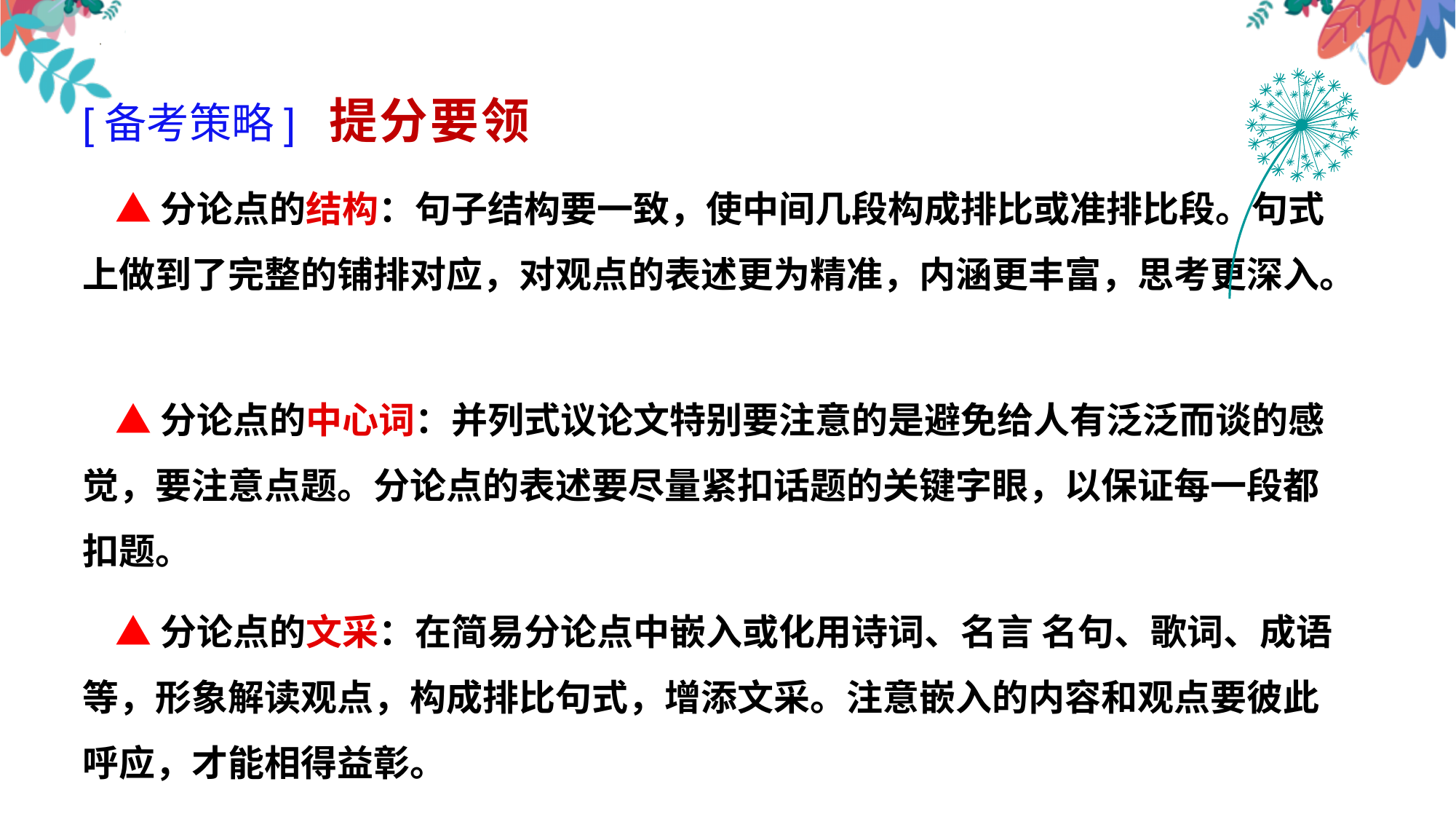

[备考策略]  提分要领
    ▲分论点的结构：句子结构要一致，使中间几段构成排比或准排比段。句式上做到了完整的铺排对应，对观点的表述更为精准，内涵更丰富，思考更深入。
    ▲分论点的中心词：并列式议论文特别要注意的是避免给人有泛泛而谈的感觉，要注意点题。分论点的表述要尽量紧扣话题的关键字眼，以保证每一段都扣题。
    ▲分论点的文采：在简易分论点中嵌入或化用诗词、名言 名句、歌词、成语等，形象解读观点，构成排比句式，增添文采。注意嵌入的内容和观点要彼此呼应，才能相得益彰。